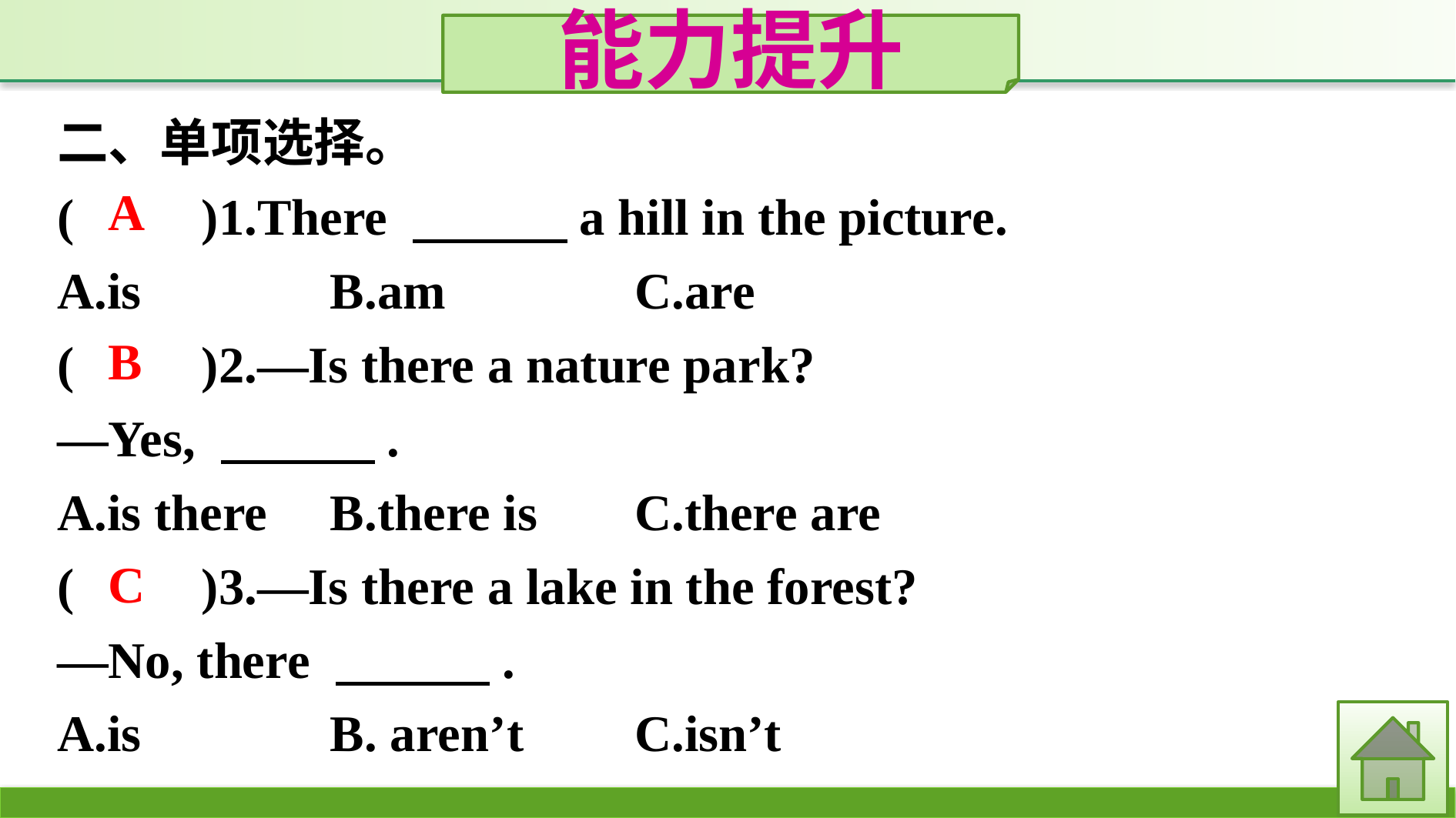

能力提升
二、单项选择。
(　　)1.There 　　　a hill in the picture.
A.is　　　	B.am　　		C.are
(　　)2.—Is there a nature park?
—Yes, 　　　.
A.is there	B.there is		C.there are
(　　)3.—Is there a lake in the forest?
—No, there 　　　.
A.is		B. aren’t		C.isn’t
A
B
C